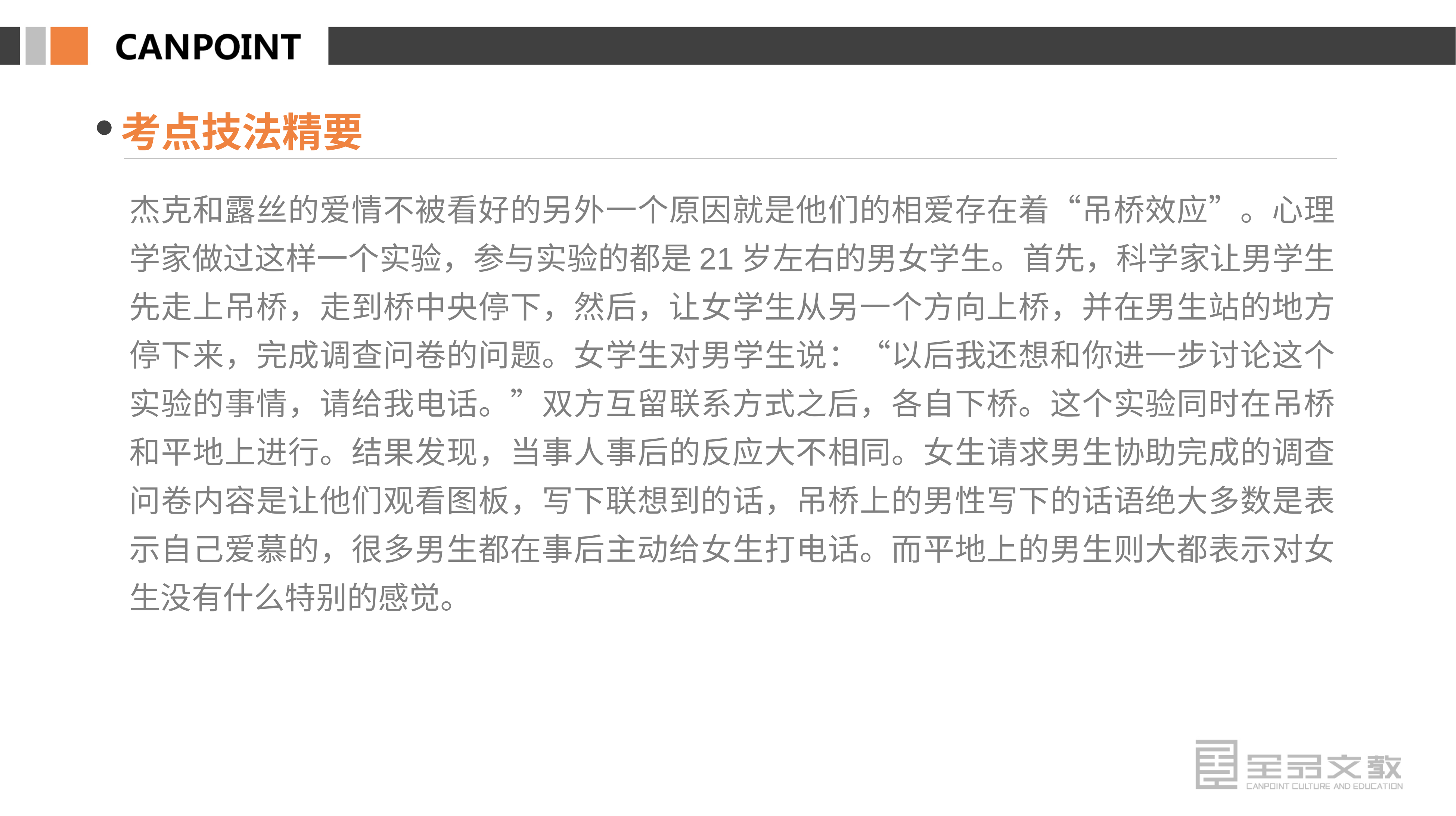

考点技法精要

杰克和露丝的爱情不被看好的另外一个原因就是他们的相爱存在着“吊桥效应”。心理学家做过这样一个实验，参与实验的都是21岁左右的男女学生。首先，科学家让男学生先走上吊桥，走到桥中央停下，然后，让女学生从另一个方向上桥，并在男生站的地方停下来，完成调查问卷的问题。女学生对男学生说：“以后我还想和你进一步讨论这个实验的事情，请给我电话。”双方互留联系方式之后，各自下桥。这个实验同时在吊桥和平地上进行。结果发现，当事人事后的反应大不相同。女生请求男生协助完成的调查问卷内容是让他们观看图板，写下联想到的话，吊桥上的男性写下的话语绝大多数是表示自己爱慕的，很多男生都在事后主动给女生打电话。而平地上的男生则大都表示对女生没有什么特别的感觉。